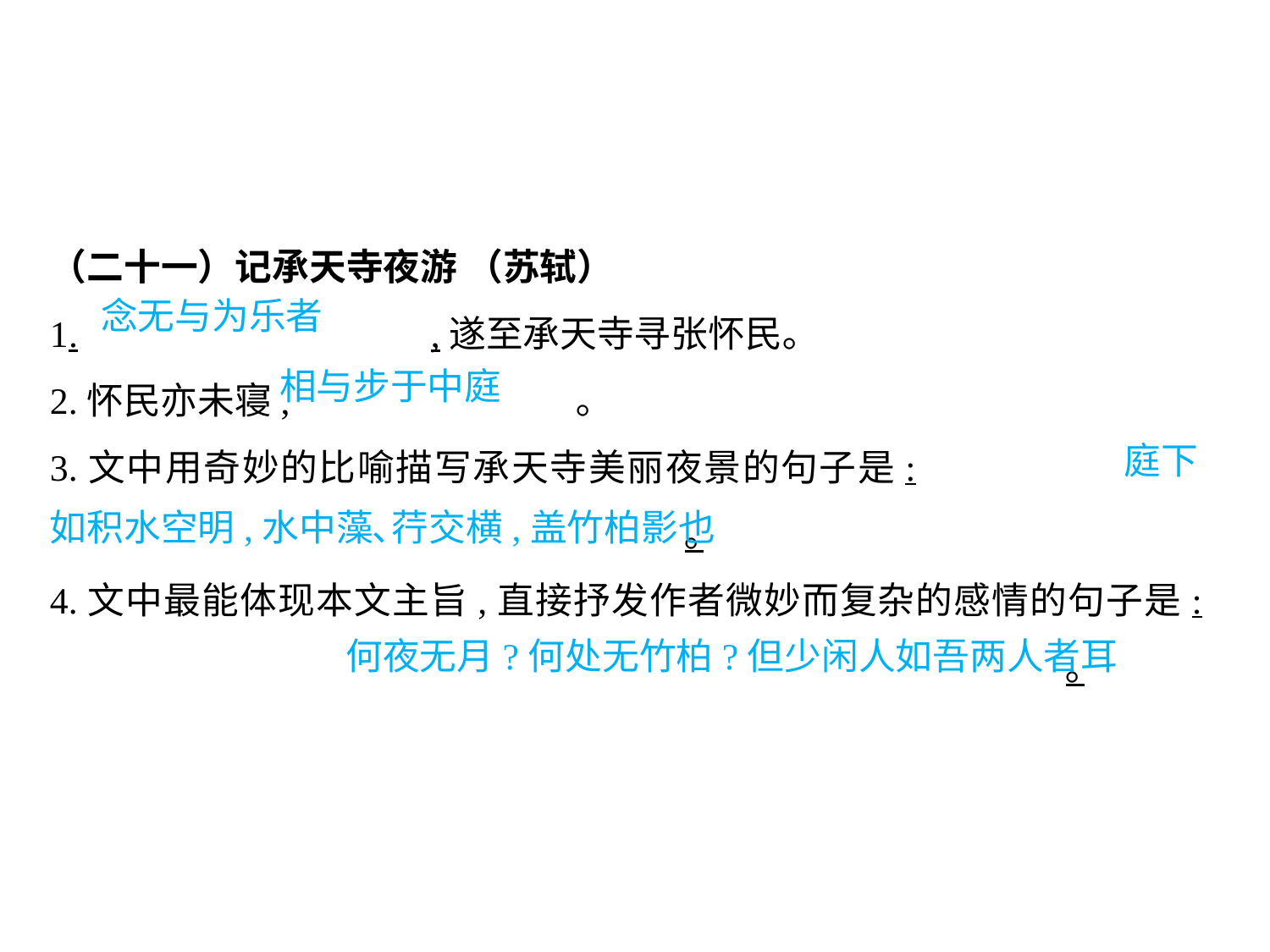

（二十一）记承天寺夜游 （苏轼）
1.			,遂至承天寺寻张怀民｡
2.怀民亦未寝,			 ｡
3.文中用奇妙的比喻描写承天寺美丽夜景的句子是:								｡
4.文中最能体现本文主旨,直接抒发作者微妙而复杂的感情的句子是:									｡
念无与为乐者
相与步于中庭
								      庭下如积水空明,水中藻､荇交横,盖竹柏影也
											    何夜无月?何处无竹柏?但少闲人如吾两人者耳